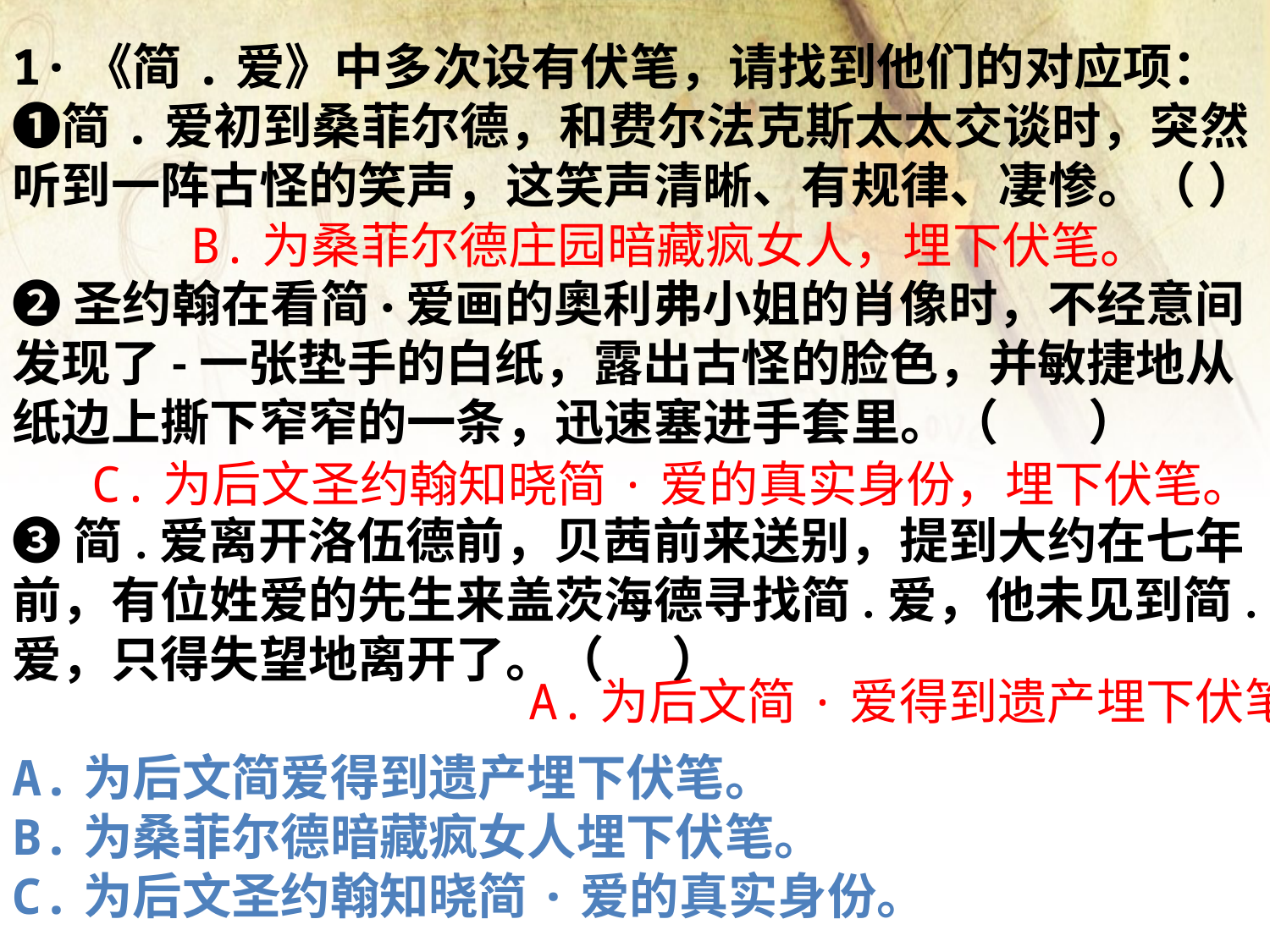

1·《简.爱》中多次设有伏笔，请找到他们的对应项：
❶简.爱初到桑菲尔德，和费尔法克斯太太交谈时，突然听到一阵古怪的笑声，这笑声清晰、有规律、凄惨。（ ）
❷圣约翰在看简·爱画的奧利弗小姐的肖像时，不经意间发现了-一张垫手的白纸，露出古怪的脸色，并敏捷地从纸边上撕下窄窄的一条，迅速塞进手套里。（        ）
❸简.爱离开洛伍德前，贝茜前来送别，提到大约在七年前，有位姓爱的先生来盖茨海德寻找简.爱，他未见到简.爱，只得失望地离开了。（      ）

A.为后文简爱得到遗产埋下伏笔。
B.为桑菲尔德暗藏疯女人埋下伏笔。
C.为后文圣约翰知晓简·爱的真实身份。
B.为桑菲尔德庄园暗藏疯女人，埋下伏笔。
C.为后文圣约翰知晓简·爱的真实身份，埋下伏笔。

A.为后文简·爱得到遗产埋下伏笔。